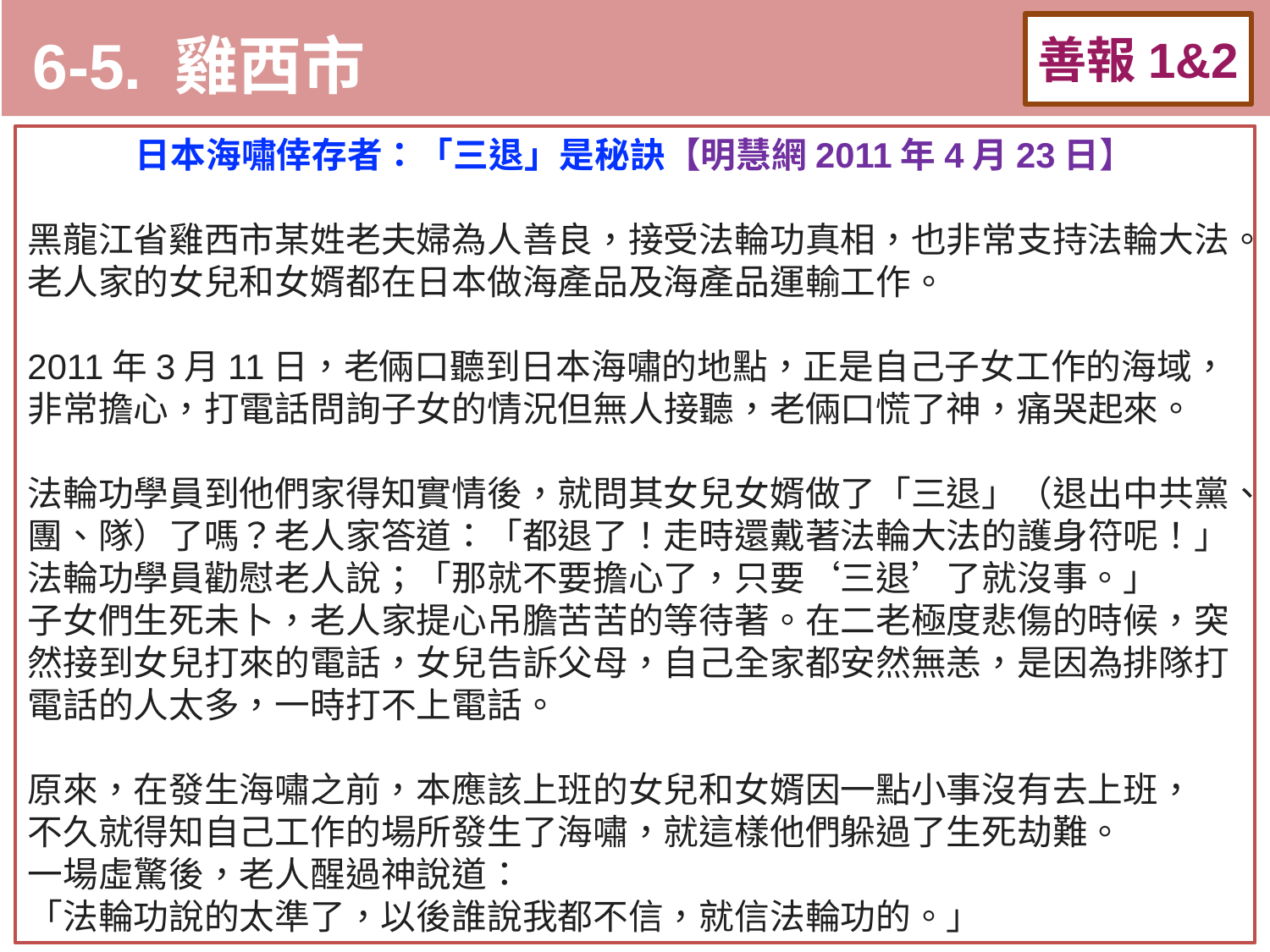

6-5. 雞西市
善報1&2
11-3. XX市官員惡報實例
日本海嘯倖存者：「三退」是秘訣【明慧網2011年4月23日】

黑龍江省雞西市某姓老夫婦為人善良，接受法輪功真相，也非常支持法輪大法。老人家的女兒和女婿都在日本做海產品及海產品運輸工作。

2011年3月11日，老倆口聽到日本海嘯的地點，正是自己子女工作的海域，非常擔心，打電話問詢子女的情況但無人接聽，老倆口慌了神，痛哭起來。

法輪功學員到他們家得知實情後，就問其女兒女婿做了「三退」（退出中共黨、團、隊）了嗎？老人家答道：「都退了！走時還戴著法輪大法的護身符呢！」法輪功學員勸慰老人說；「那就不要擔心了，只要‘三退’了就沒事。」
子女們生死未卜，老人家提心吊膽苦苦的等待著。在二老極度悲傷的時候，突然接到女兒打來的電話，女兒告訴父母，自己全家都安然無恙，是因為排隊打電話的人太多，一時打不上電話。

原來，在發生海嘯之前，本應該上班的女兒和女婿因一點小事沒有去上班，
不久就得知自己工作的場所發生了海嘯，就這樣他們躲過了生死劫難。
一場虛驚後，老人醒過神說道：
「法輪功說的太準了，以後誰說我都不信，就信法輪功的。」